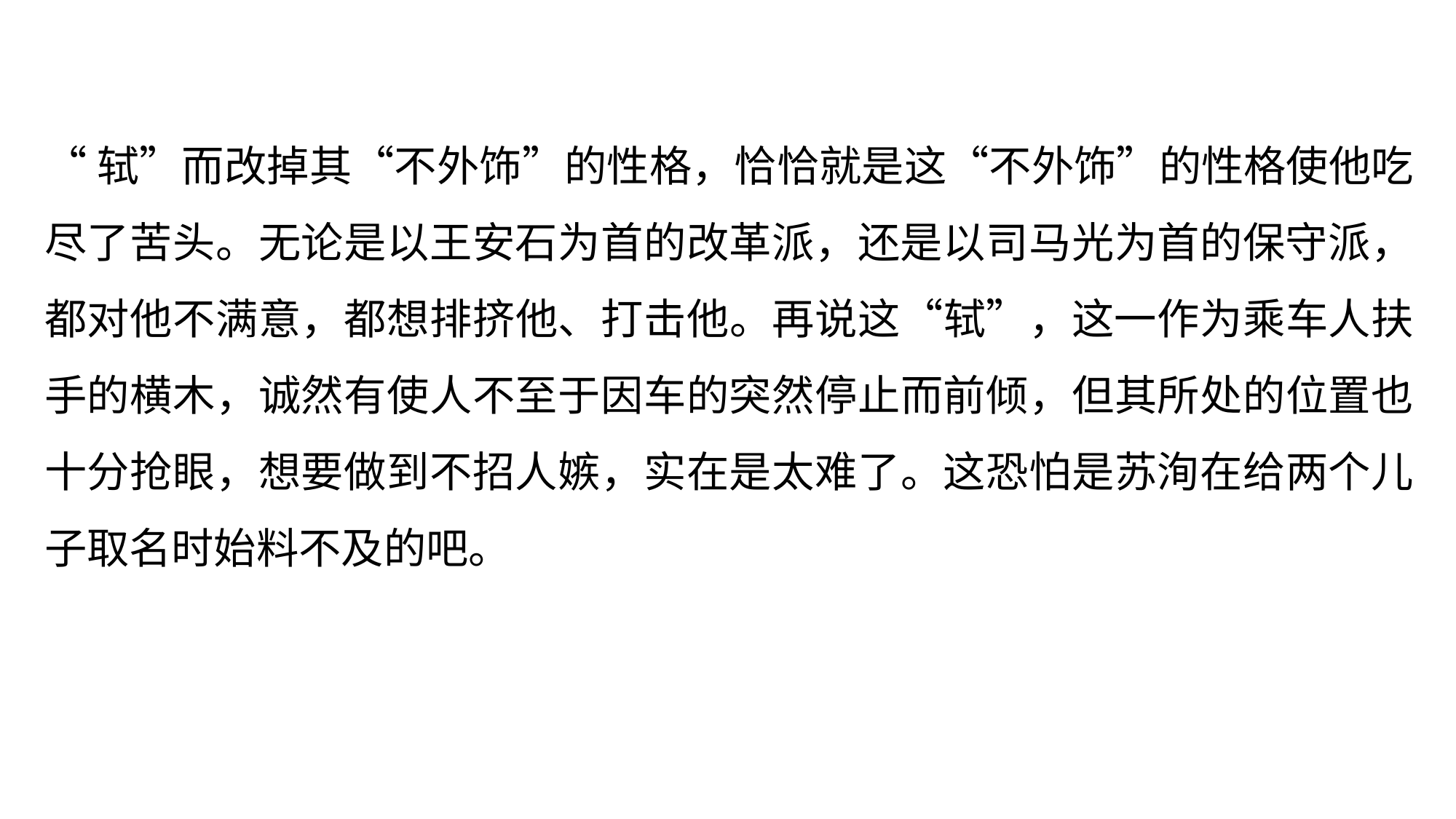

“轼”而改掉其“不外饰”的性格，恰恰就是这“不外饰”的性格使他吃尽了苦头。无论是以王安石为首的改革派，还是以司马光为首的保守派，都对他不满意，都想排挤他、打击他。再说这“轼”，这一作为乘车人扶手的横木，诚然有使人不至于因车的突然停止而前倾，但其所处的位置也十分抢眼，想要做到不招人嫉，实在是太难了。这恐怕是苏洵在给两个儿子取名时始料不及的吧。